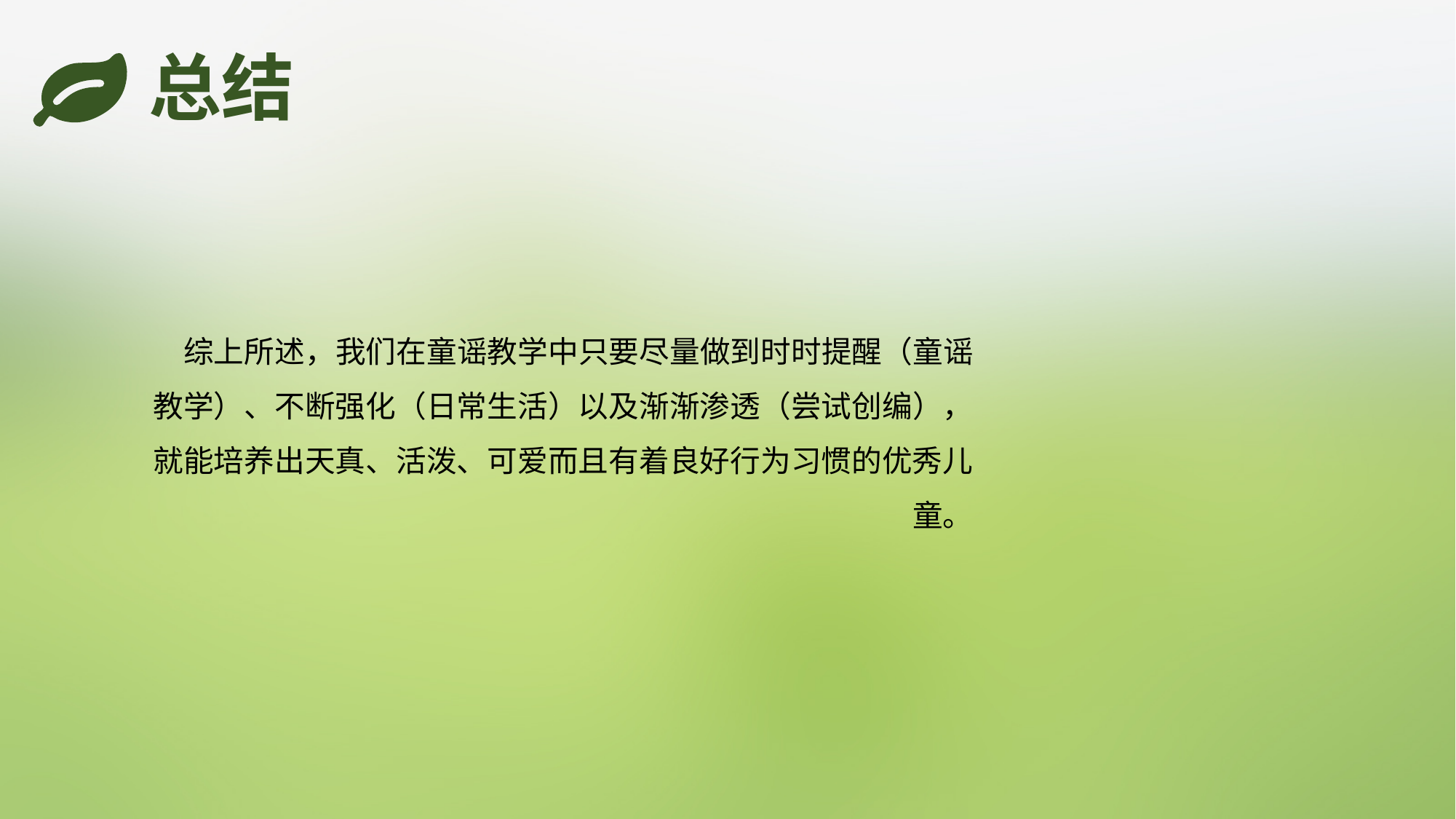

总结

    综上所述，我们在童谣教学中只要尽量做到时时提醒（童谣教学）、不断强化（日常生活）以及渐渐渗透（尝试创编），就能培养出天真、活泼、可爱而且有着良好行为习惯的优秀儿童。